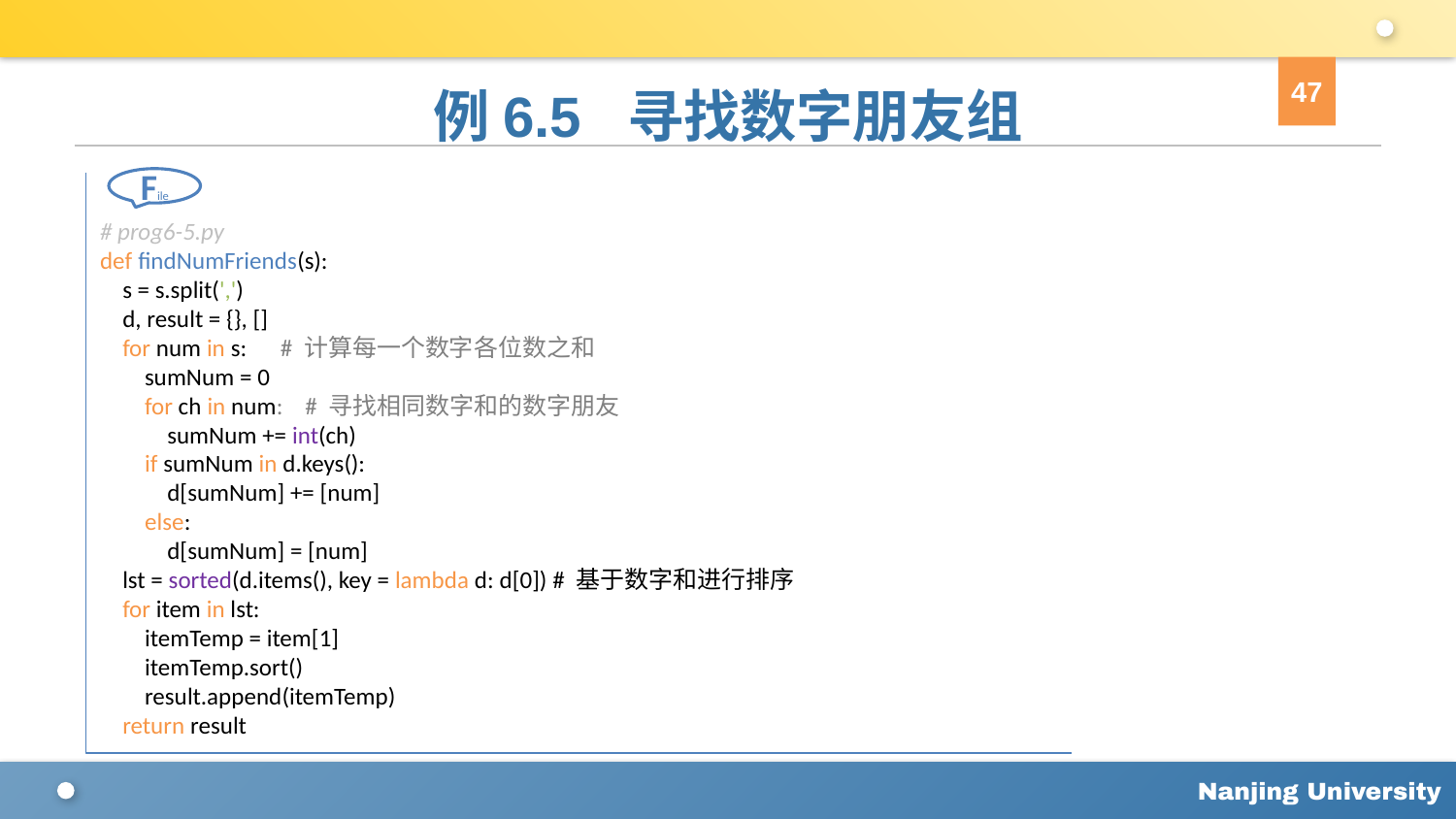

47
# 例6.5  寻找数字朋友组
File

# prog6-5.py
def findNumFriends(s):
    s = s.split(',')
    d, result = {}, []
    for num in s:      # 计算每一个数字各位数之和
        sumNum = 0
        for ch in num:    # 寻找相同数字和的数字朋友
            sumNum += int(ch)
        if sumNum in d.keys():
            d[sumNum] += [num]
        else:
            d[sumNum] = [num]
    lst = sorted(d.items(), key = lambda d: d[0]) # 基于数字和进行排序
    for item in lst:
        itemTemp = item[1]
        itemTemp.sort()
        result.append(itemTemp)
    return result